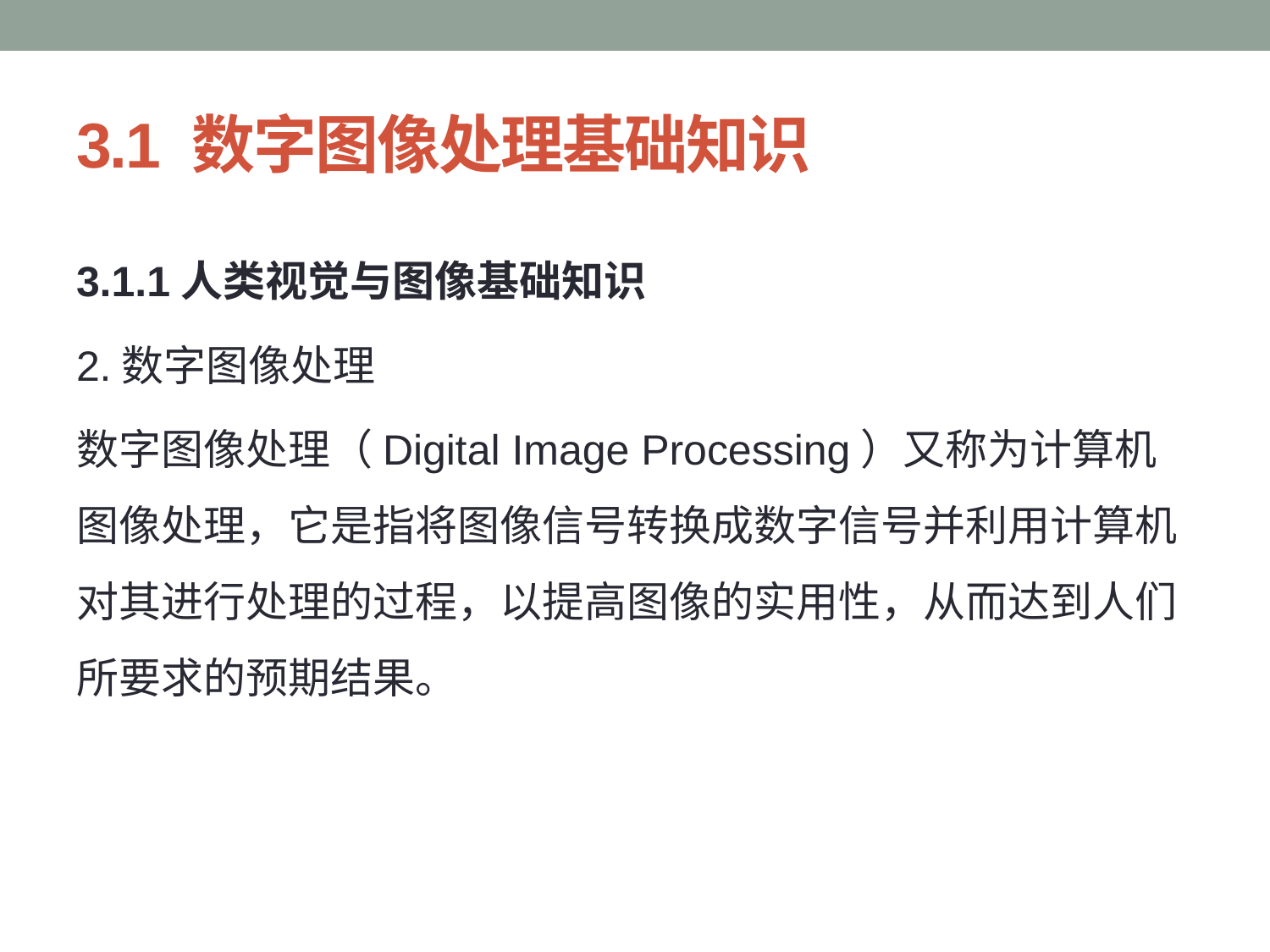

# 3.1 数字图像处理基础知识
3.1.1人类视觉与图像基础知识
2.数字图像处理
数字图像处理（Digital Image Processing）又称为计算机图像处理，它是指将图像信号转换成数字信号并利用计算机对其进行处理的过程，以提高图像的实用性，从而达到人们所要求的预期结果。